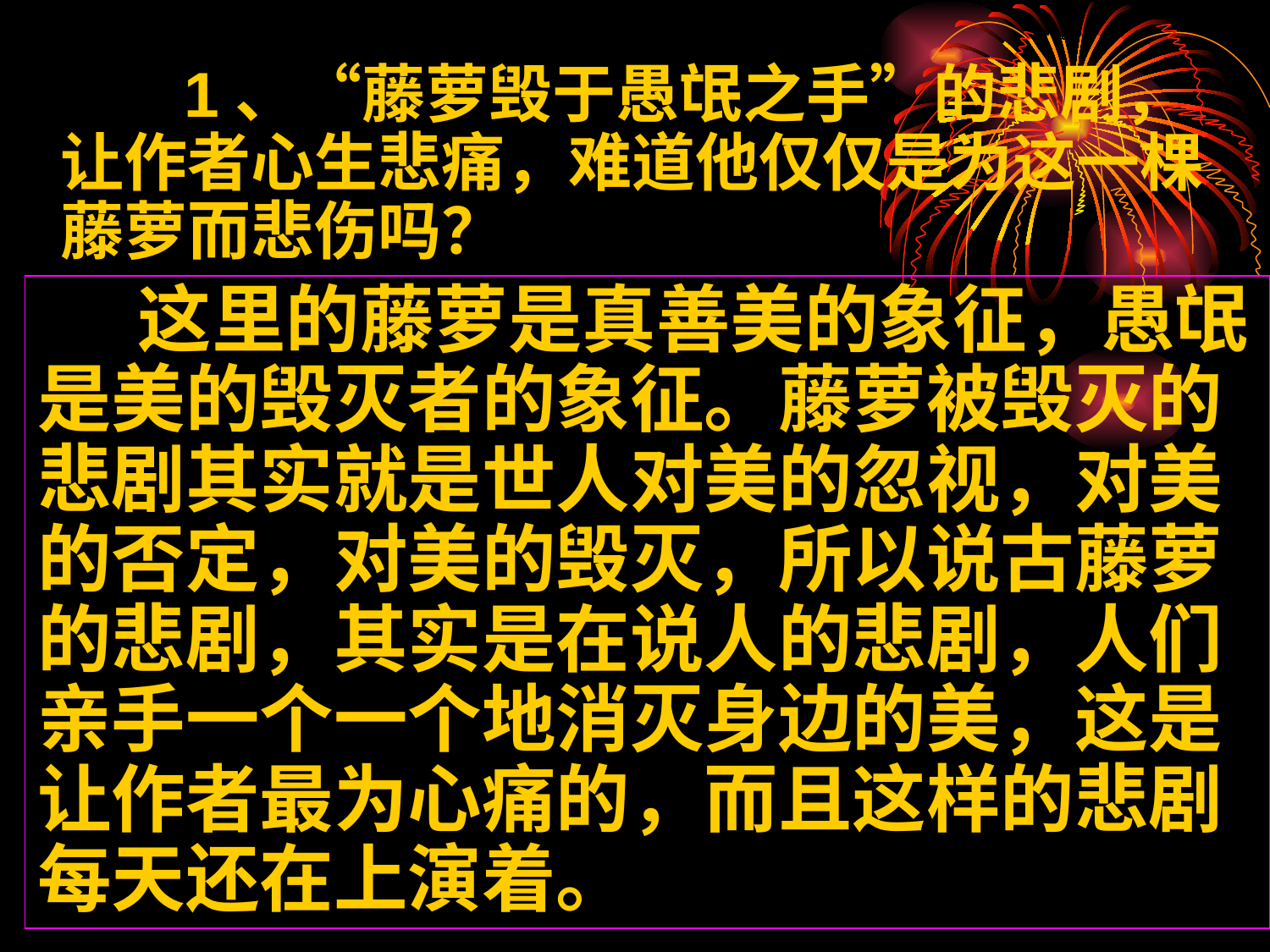

探讨悲剧
　　　1、“藤萝毁于愚氓之手”的悲剧，让作者心生悲痛，难道他仅仅是为这一棵藤萝而悲伤吗？
　   这里的藤萝是真善美的象征，愚氓是美的毁灭者的象征。藤萝被毁灭的悲剧其实就是世人对美的忽视，对美的否定，对美的毁灭，所以说古藤萝的悲剧，其实是在说人的悲剧，人们亲手一个一个地消灭身边的美，这是让作者最为心痛的，而且这样的悲剧每天还在上演着。